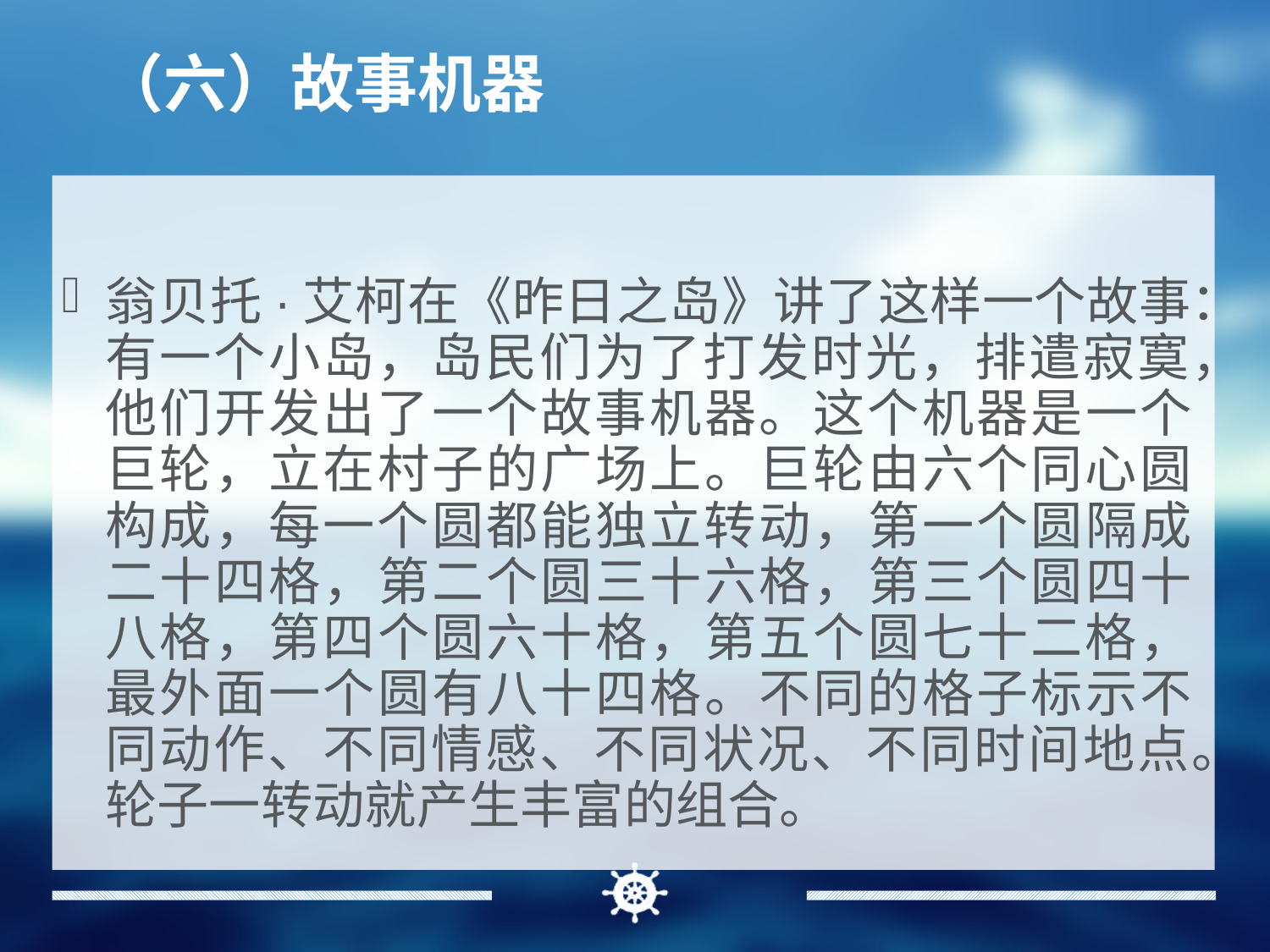

# （六）故事机器

翁贝托·艾柯在《昨日之岛》讲了这样一个故事：有一个小岛，岛民们为了打发时光，排遣寂寞，他们开发出了一个故事机器。这个机器是一个巨轮，立在村子的广场上。巨轮由六个同心圆构成，每一个圆都能独立转动，第一个圆隔成二十四格，第二个圆三十六格，第三个圆四十八格，第四个圆六十格，第五个圆七十二格，最外面一个圆有八十四格。不同的格子标示不同动作、不同情感、不同状况、不同时间地点。轮子一转动就产生丰富的组合。